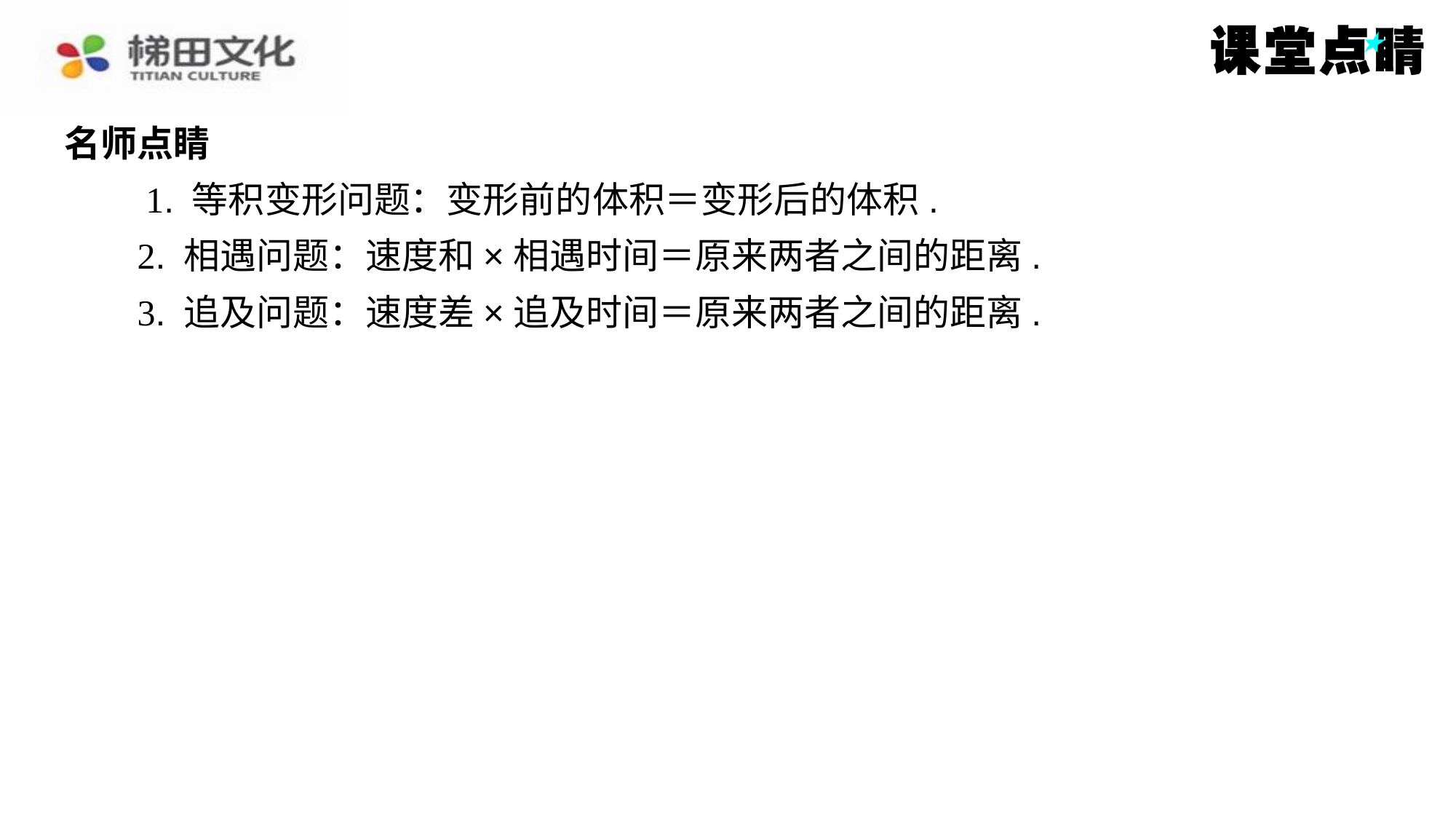

名师点睛
　　1. 等积变形问题：变形前的体积＝变形后的体积.
2. 相遇问题：速度和×相遇时间＝原来两者之间的距离.
3. 追及问题：速度差×追及时间＝原来两者之间的距离.